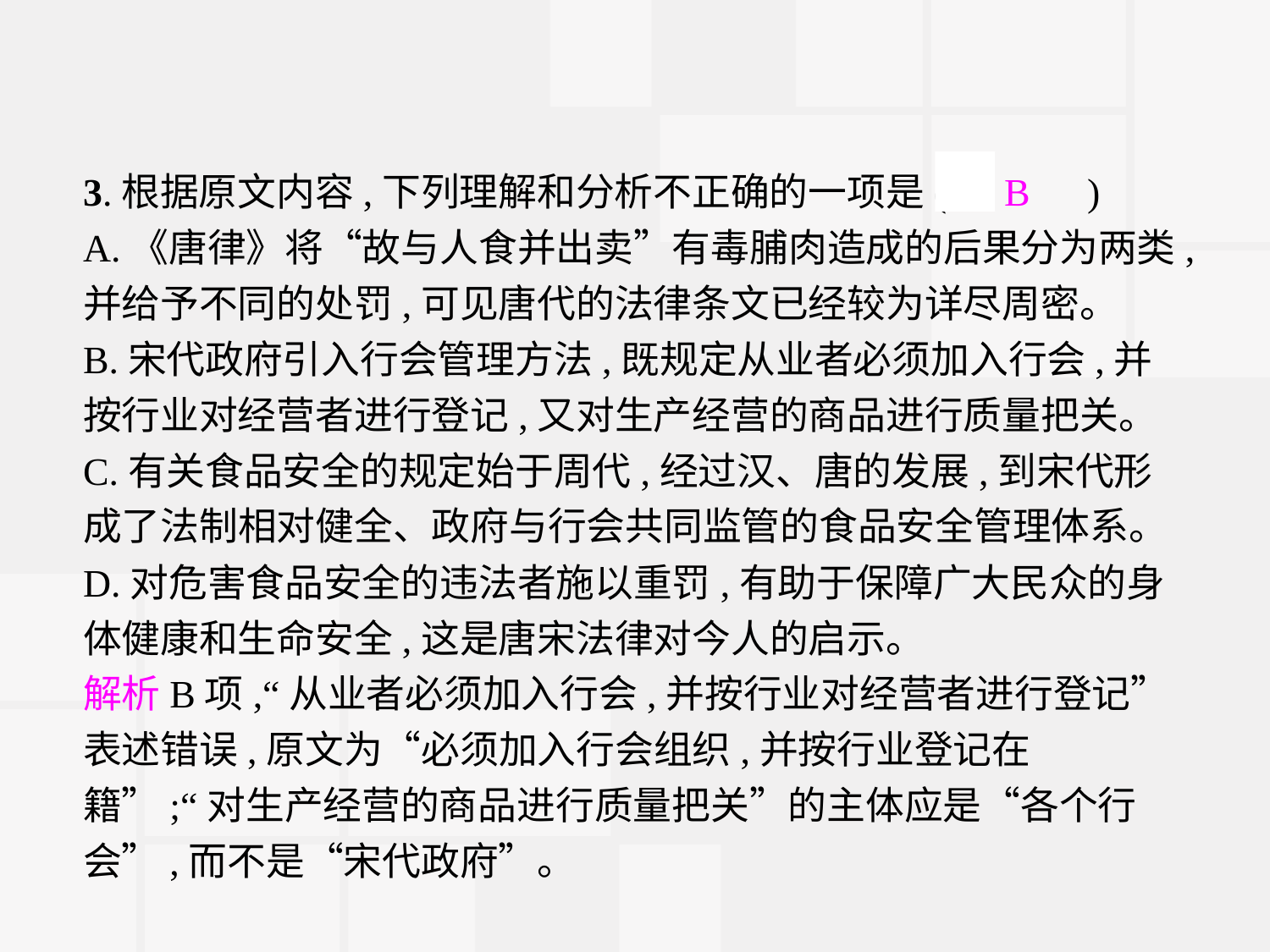

3.根据原文内容,下列理解和分析不正确的一项是(　B　)
A.《唐律》将“故与人食并出卖”有毒脯肉造成的后果分为两类,并给予不同的处罚,可见唐代的法律条文已经较为详尽周密。
B.宋代政府引入行会管理方法,既规定从业者必须加入行会,并按行业对经营者进行登记,又对生产经营的商品进行质量把关。
C.有关食品安全的规定始于周代,经过汉、唐的发展,到宋代形成了法制相对健全、政府与行会共同监管的食品安全管理体系。
D.对危害食品安全的违法者施以重罚,有助于保障广大民众的身体健康和生命安全,这是唐宋法律对今人的启示。
解析B项,“从业者必须加入行会,并按行业对经营者进行登记”表述错误,原文为“必须加入行会组织,并按行业登记在籍”;“对生产经营的商品进行质量把关”的主体应是“各个行会”,而不是“宋代政府”。